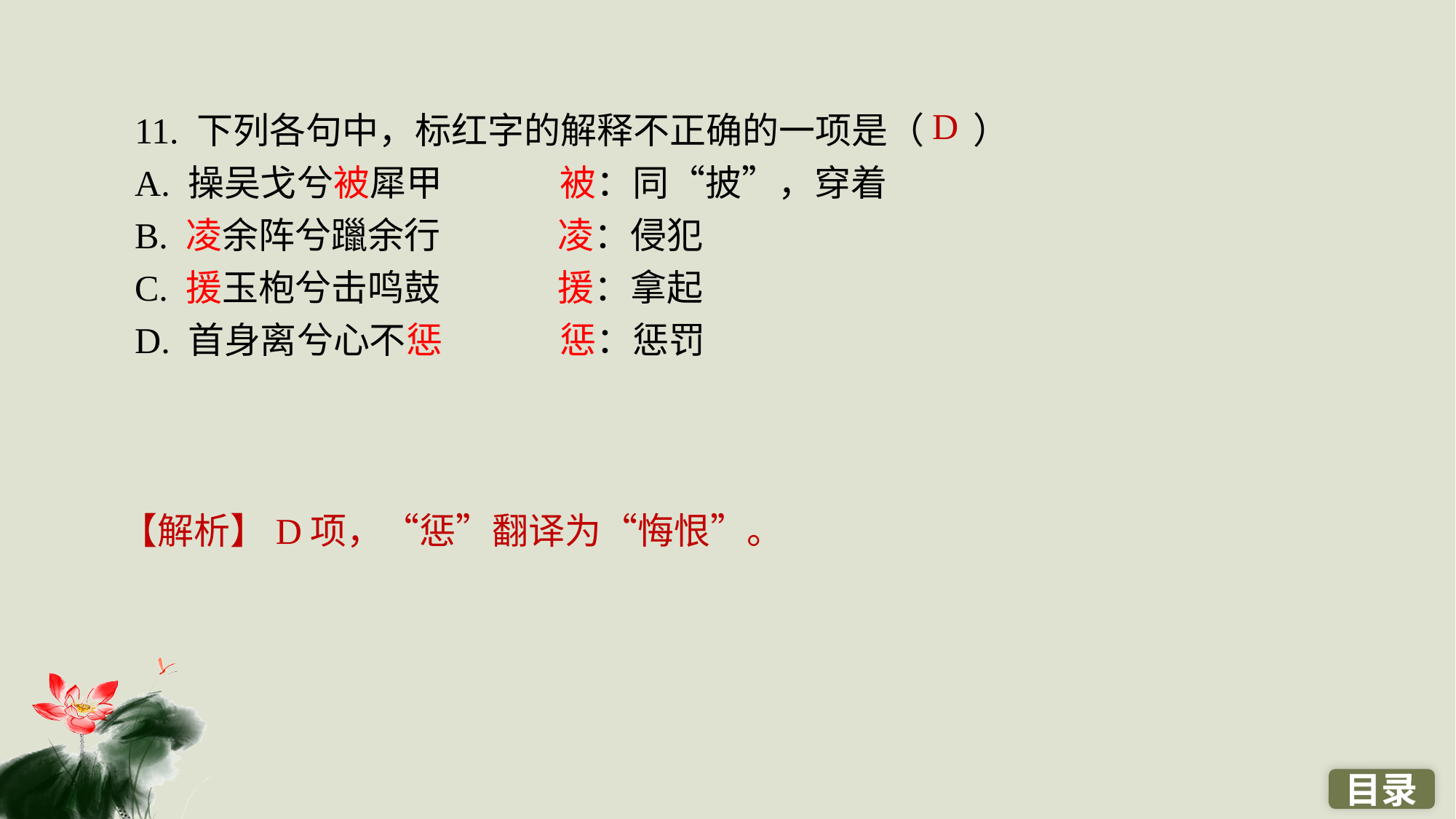

11. 下列各句中，标红字的解释不正确的一项是（      ）
A. 操吴戈兮被犀甲　　　 被：同“披”，穿着
B. 凌余阵兮躐余行　　　 凌：侵犯
C. 援玉枹兮击鸣鼓　　　 援：拿起
D. 首身离兮心不惩　　　 惩：惩罚
D
【解析】D项，“惩”翻译为“悔恨”。